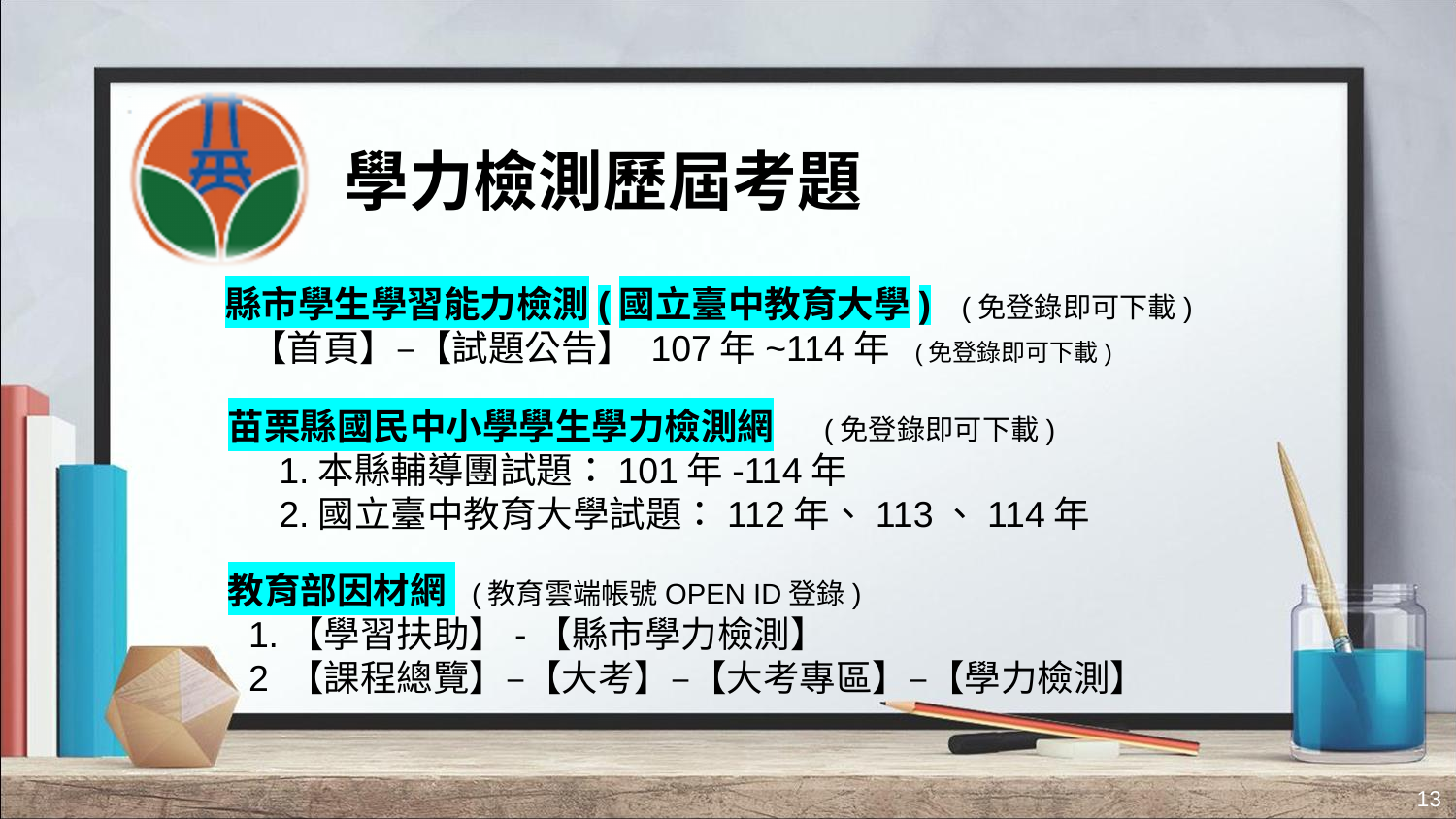

# 學力檢測歷屆考題
縣市學生學習能力檢測(國立臺中教育大學)   (免登錄即可下載)
  【首頁】–【試題公告】 107年~114年  (免登錄即可下載)
苗栗縣國民中小學學生學力檢測網     (免登錄即可下載)
     1.本縣輔導團試題：101年-114年
     2.國立臺中教育大學試題：112年、113、114年
教育部因材網  (教育雲端帳號OPEN ID登錄)
  1.【學習扶助】-【縣市學力檢測】
  2 【課程總覽】–【大考】–【大考專區】–【學力檢測】

13